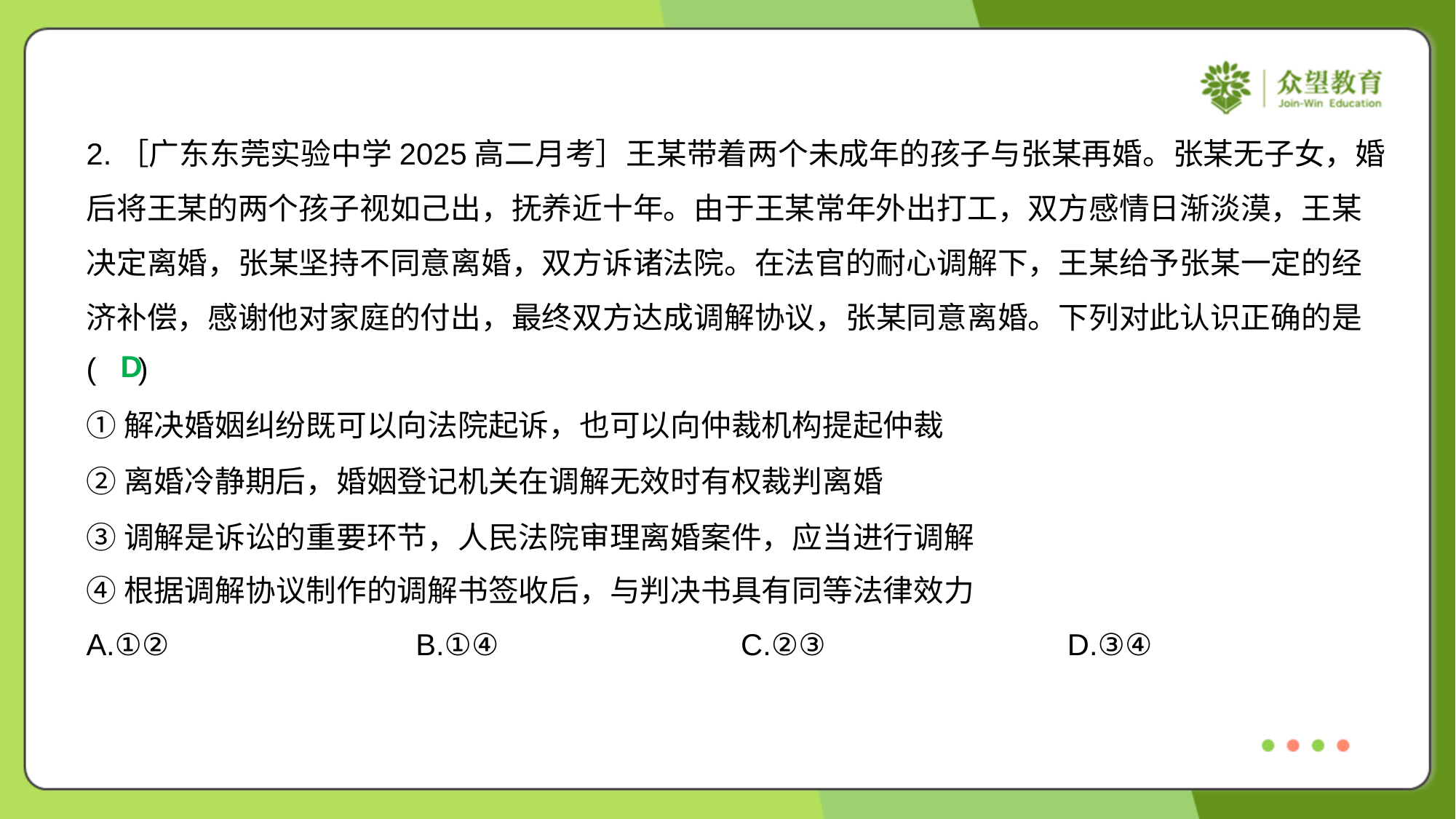

2.［广东东莞实验中学2025高二月考］王某带着两个未成年的孩子与张某再婚。张某无子女，婚
后将王某的两个孩子视如己出，抚养近十年。由于王某常年外出打工，双方感情日渐淡漠，王某
决定离婚，张某坚持不同意离婚，双方诉诸法院。在法官的耐心调解下，王某给予张某一定的经
济补偿，感谢他对家庭的付出，最终双方达成调解协议，张某同意离婚。下列对此认识正确的是
(     )
D
①解决婚姻纠纷既可以向法院起诉，也可以向仲裁机构提起仲裁
②离婚冷静期后，婚姻登记机关在调解无效时有权裁判离婚
③调解是诉讼的重要环节，人民法院审理离婚案件，应当进行调解
④根据调解协议制作的调解书签收后，与判决书具有同等法律效力
A.①②	B.①④	C.②③	D.③④